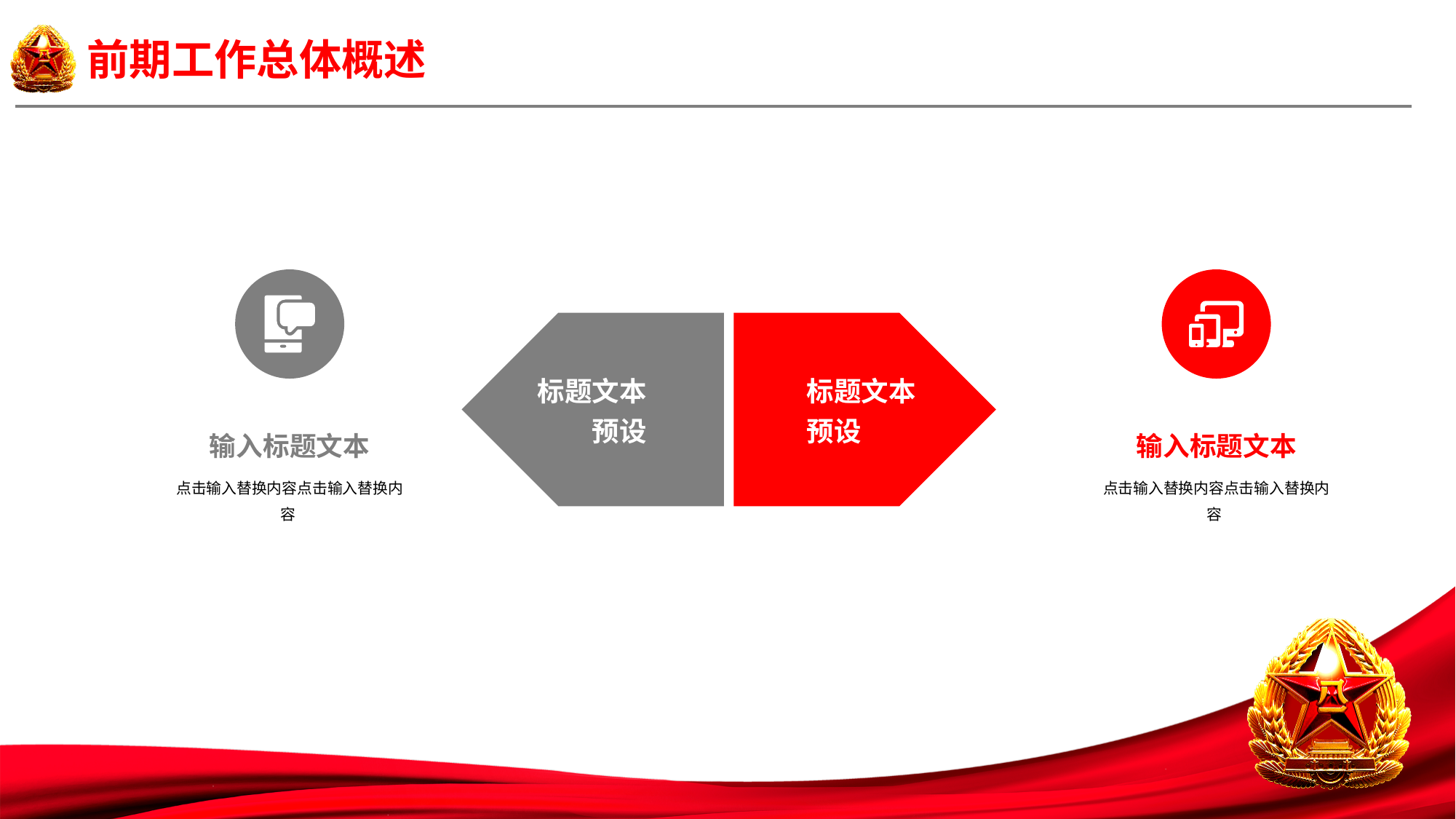

标题文本
预设
标题文本
预设
输入标题文本
点击输入替换内容点击输入替换内容
输入标题文本
点击输入替换内容点击输入替换内容